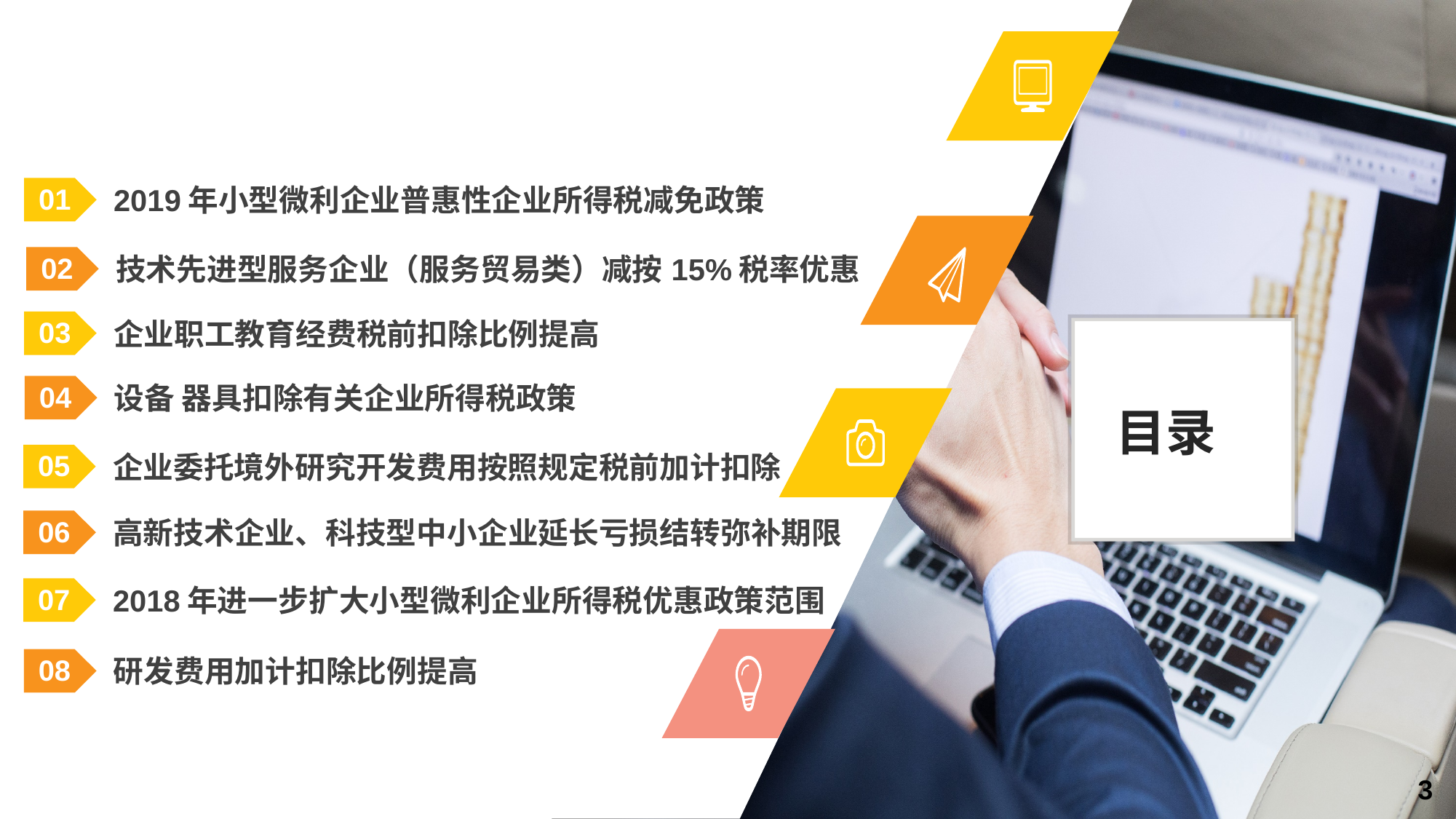

2019年小型微利企业普惠性企业所得税减免政策
01

技术先进型服务企业（服务贸易类）减按15%税率优惠
02
企业职工教育经费税前扣除比例提高
03

目录
设备 器具扣除有关企业所得税政策
04

企业委托境外研究开发费用按照规定税前加计扣除
05
高新技术企业、科技型中小企业延长亏损结转弥补期限
06
2018年进一步扩大小型微利企业所得税优惠政策范围
07
研发费用加计扣除比例提高
08

3